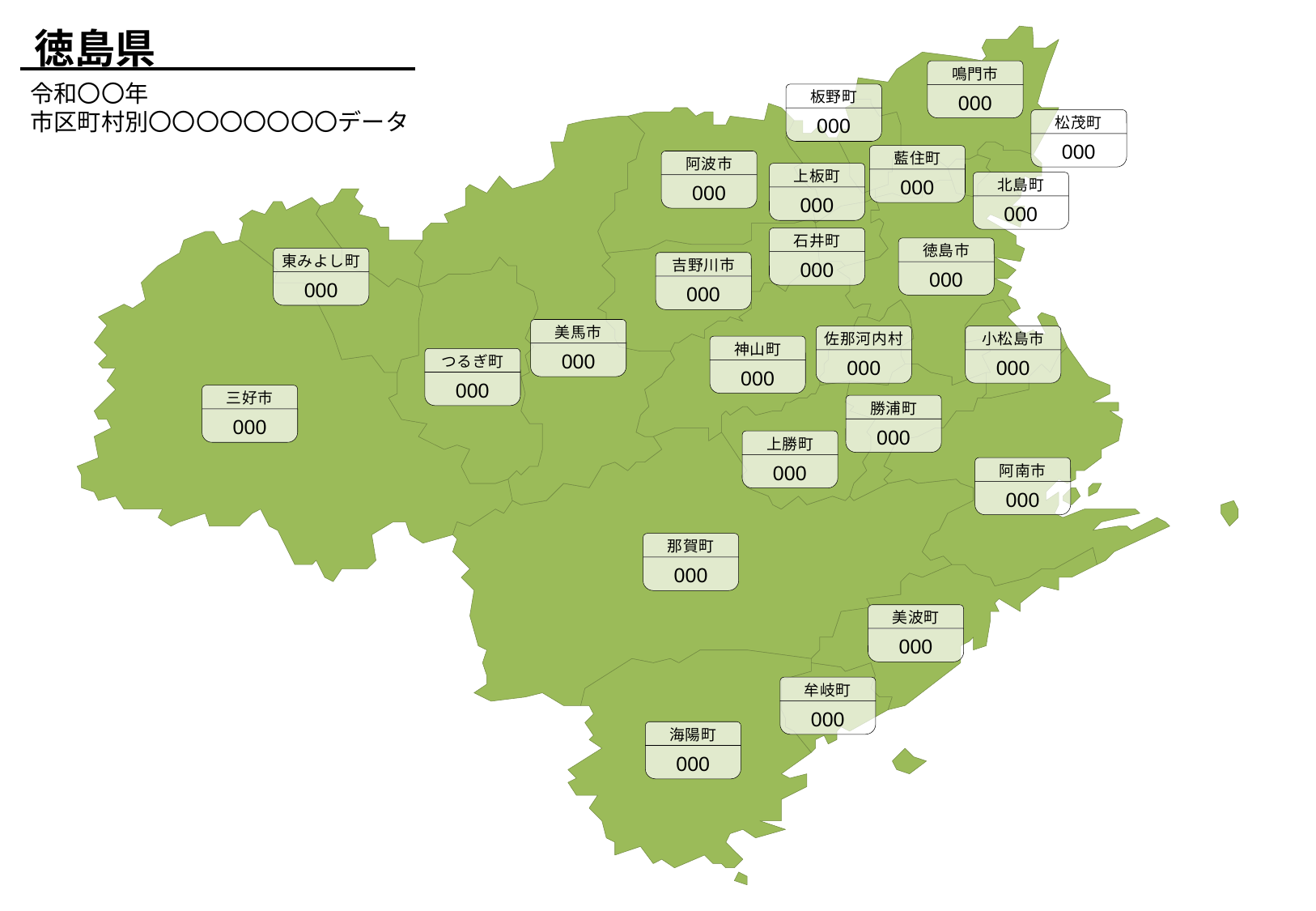

徳島県

鳴門市
000
令和〇〇年
市区町村別〇〇〇〇〇〇〇〇データ
板野町
000
松茂町
000
藍住町
000
阿波市
000
上板町
000
北島町
000
石井町
000
徳島市
000
東みよし町
000
吉野川市
000
美馬市
000
佐那河内村
000
小松島市
000
神山町
000
つるぎ町
000
三好市
000
勝浦町
000
上勝町
000
阿南市
000
那賀町
000
美波町
000
牟岐町
000
海陽町
000